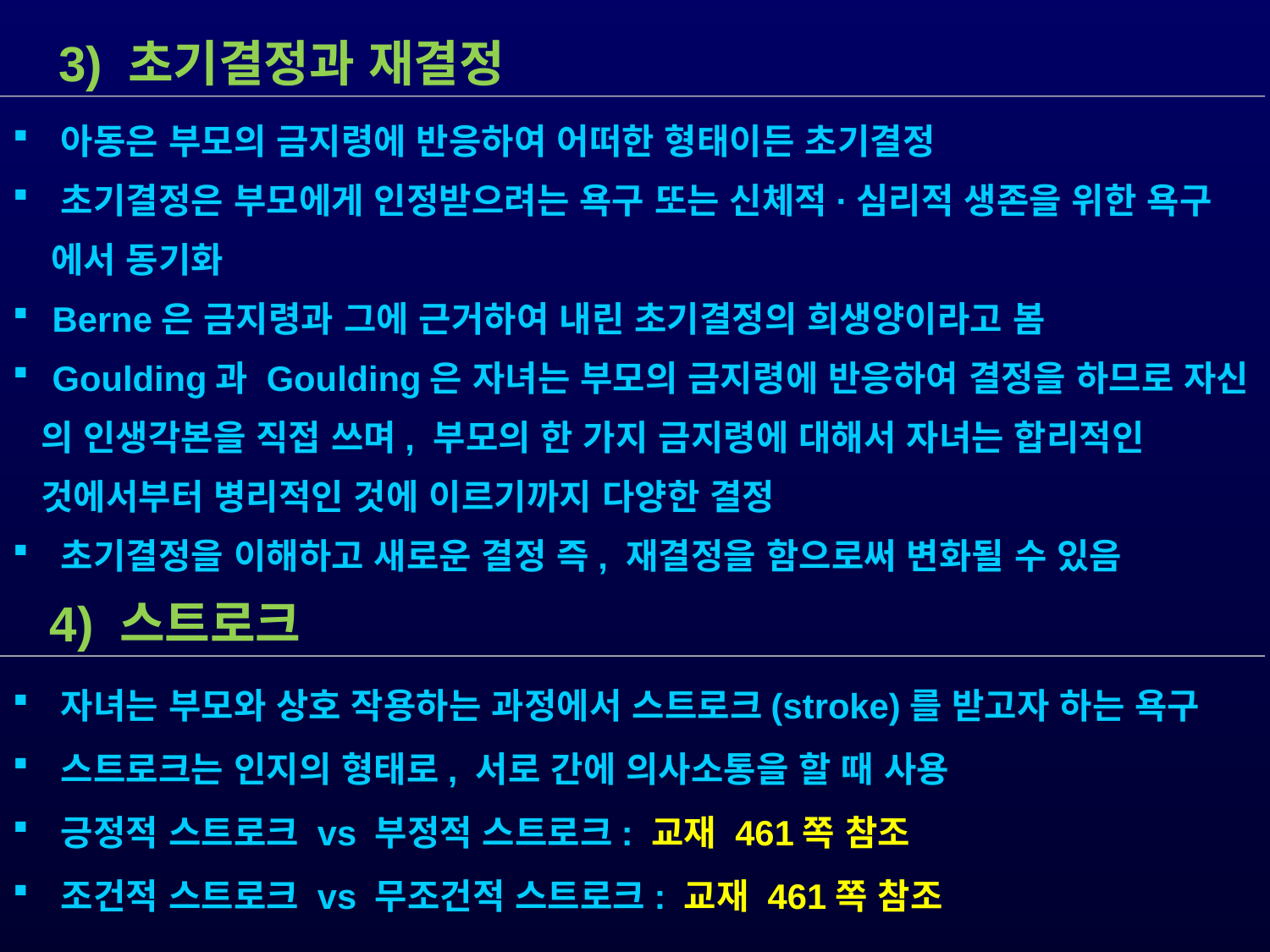

3) 초기결정과 재결정
 아동은 부모의 금지령에 반응하여 어떠한 형태이든 초기결정
 초기결정은 부모에게 인정받으려는 욕구 또는 신체적·심리적 생존을 위한 욕구
   에서 동기화
 Berne은 금지령과 그에 근거하여 내린 초기결정의 희생양이라고 봄
 Goulding과 Goulding은 자녀는 부모의 금지령에 반응하여 결정을 하므로 자신
  의 인생각본을 직접 쓰며, 부모의 한 가지 금지령에 대해서 자녀는 합리적인
  것에서부터 병리적인 것에 이르기까지 다양한 결정
 초기결정을 이해하고 새로운 결정 즉, 재결정을 함으로써 변화될 수 있음

  4) 스트로크
 자녀는 부모와 상호 작용하는 과정에서 스트로크(stroke)를 받고자 하는 욕구
 스트로크는 인지의 형태로, 서로 간에 의사소통을 할 때 사용
 긍정적 스트로크 vs 부정적 스트로크: 교재 461쪽 참조
 조건적 스트로크 vs 무조건적 스트로크: 교재 461쪽 참조